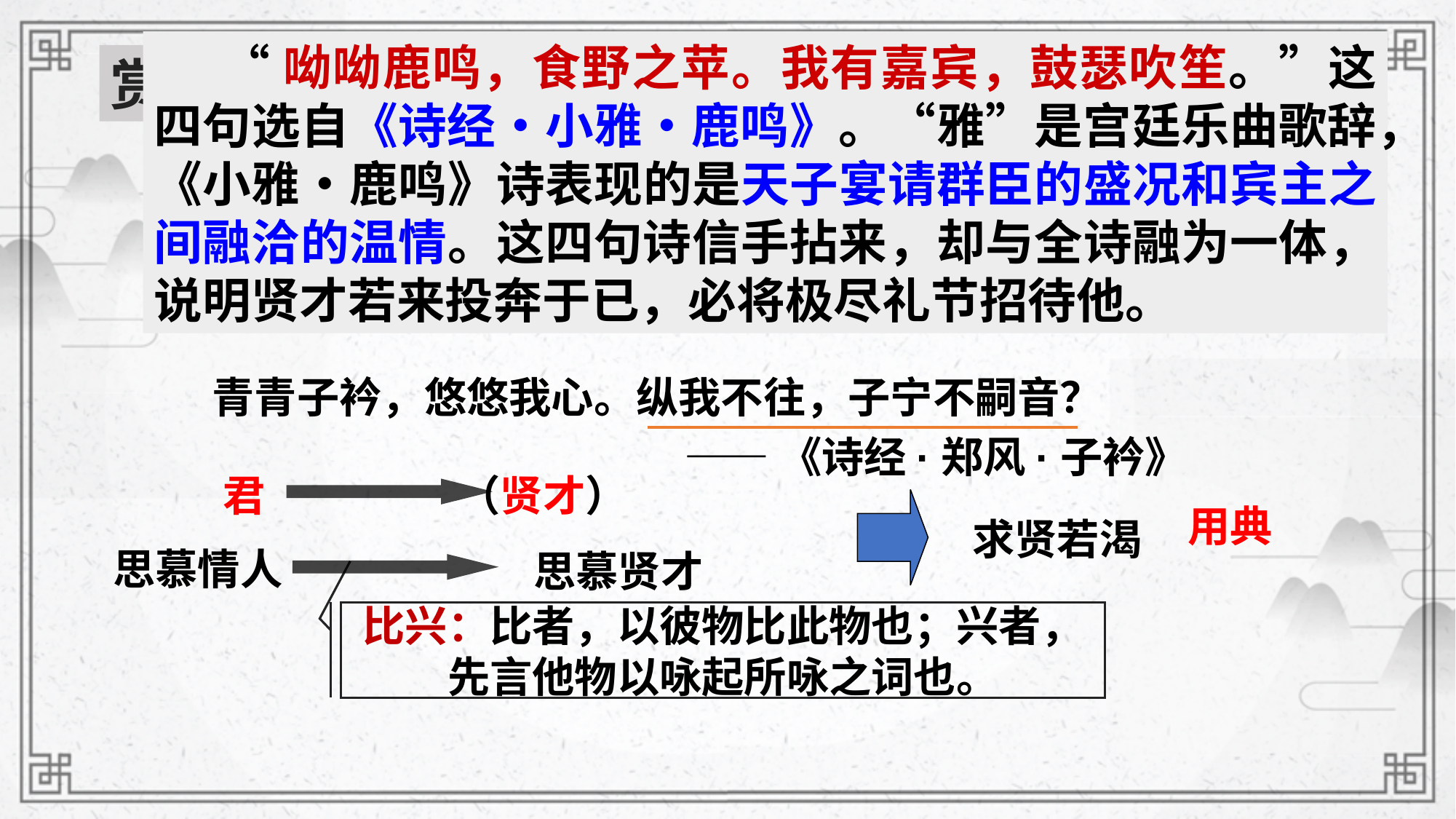

“呦呦鹿鸣，食野之苹。我有嘉宾，鼓瑟吹笙。”这四句选自《诗经•小雅•鹿鸣》。“雅”是宫廷乐曲歌辞，《小雅•鹿鸣》诗表现的是天子宴请群臣的盛况和宾主之间融洽的温情。这四句诗信手拈来，却与全诗融为一体，说明贤才若来投奔于已，必将极尽礼节招待他。
赏析诗歌
青青子衿，悠悠我心。但为君故，沉吟至今。
呦呦鹿鸣，食野之苹。我有嘉宾，鼓瑟吹笙。
青青子衿，悠悠我心。纵我不往，子宁不嗣音？
——《诗经·郑风·子衿》
君                    （贤才）

用典

求贤若渴
思慕情人
思慕贤才

比兴：比者，以彼物比此物也；兴者，先言他物以咏起所咏之词也。